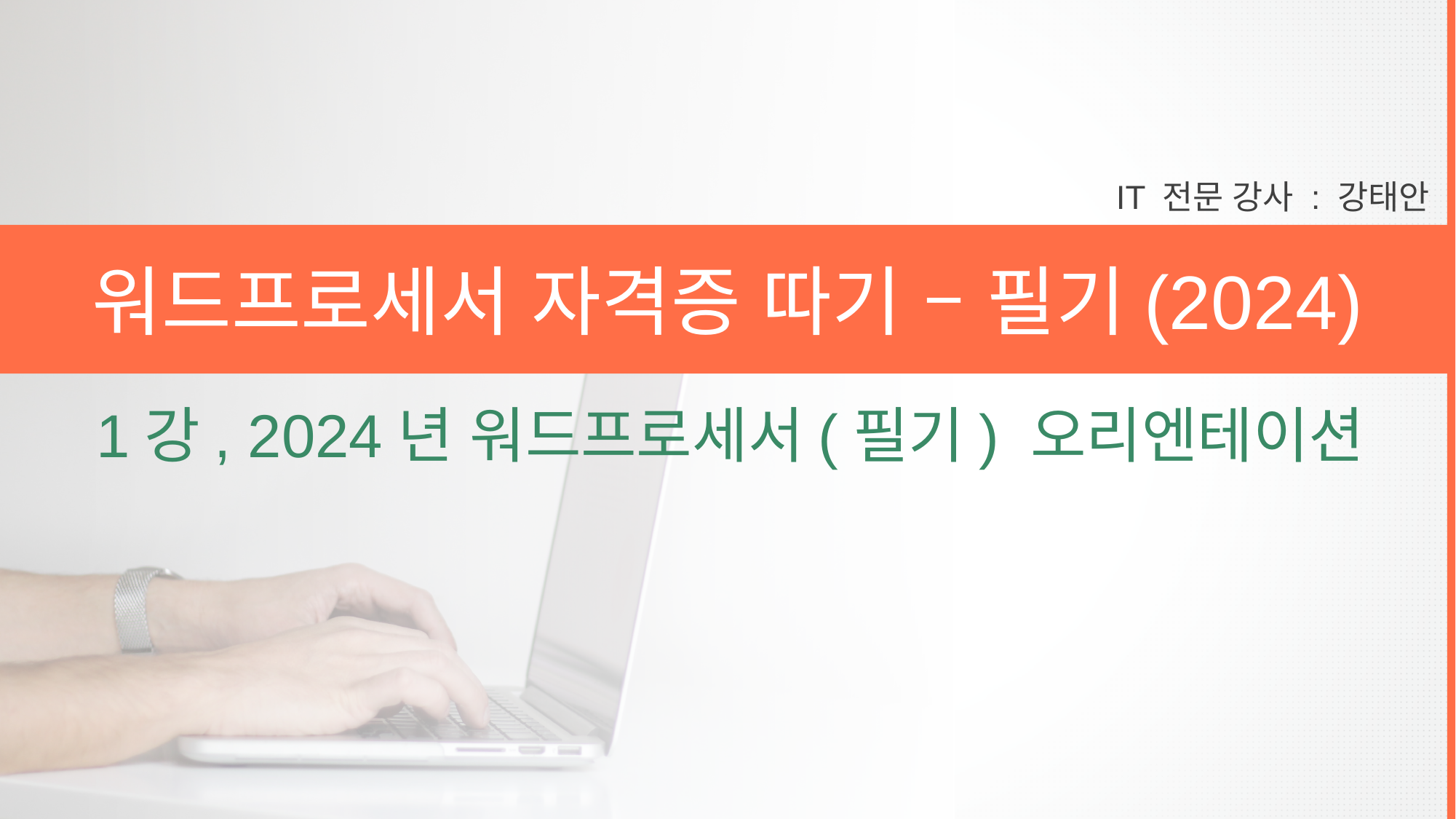

IT 전문 강사 : 강태안
워드프로세서 자격증 따기 – 필기(2024)
1강, 2024년 워드프로세서(필기) 오리엔테이션